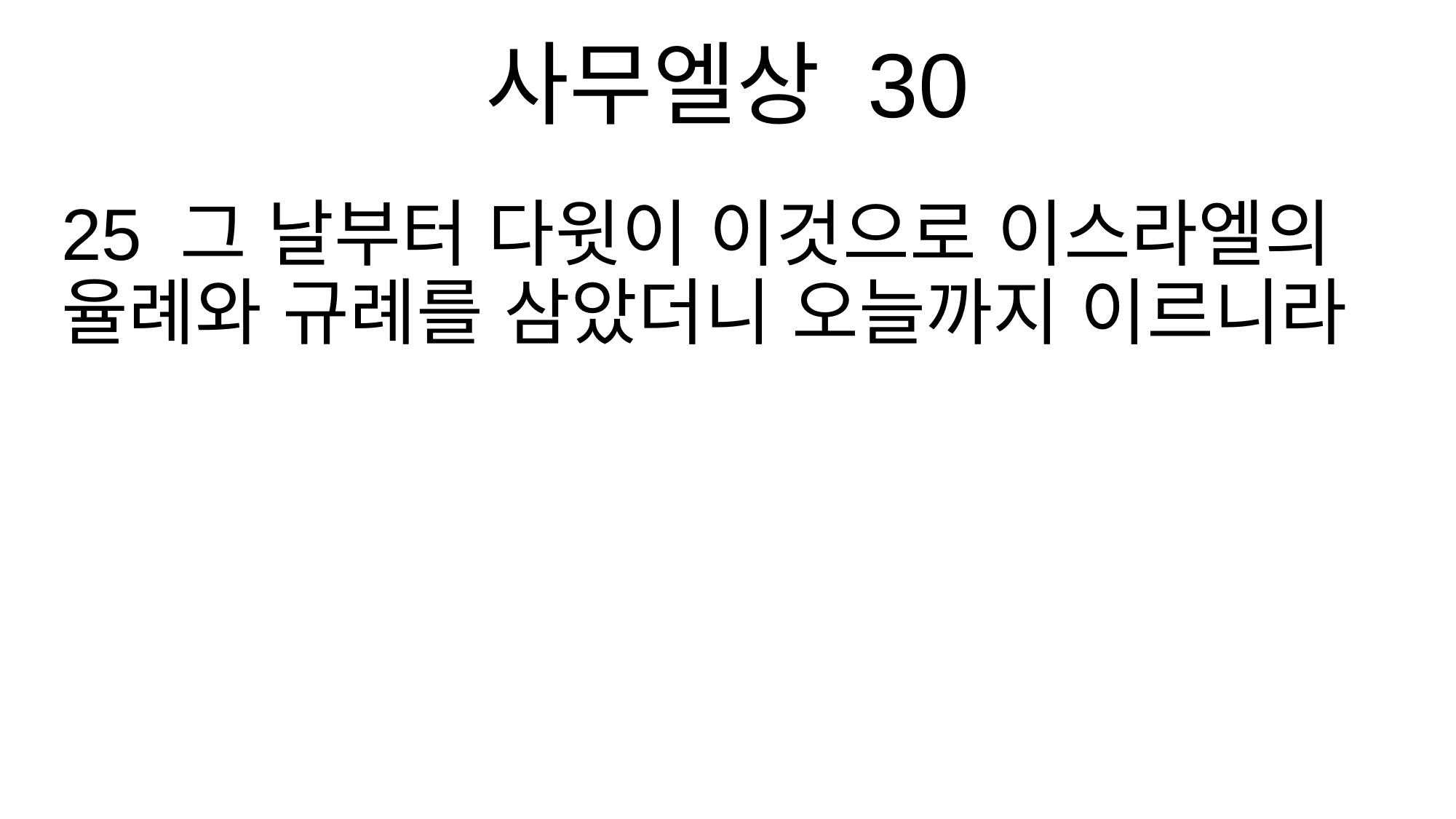

사무엘상 30
25 그 날부터 다윗이 이것으로 이스라엘의 율례와 규례를 삼았더니 오늘까지 이르니라